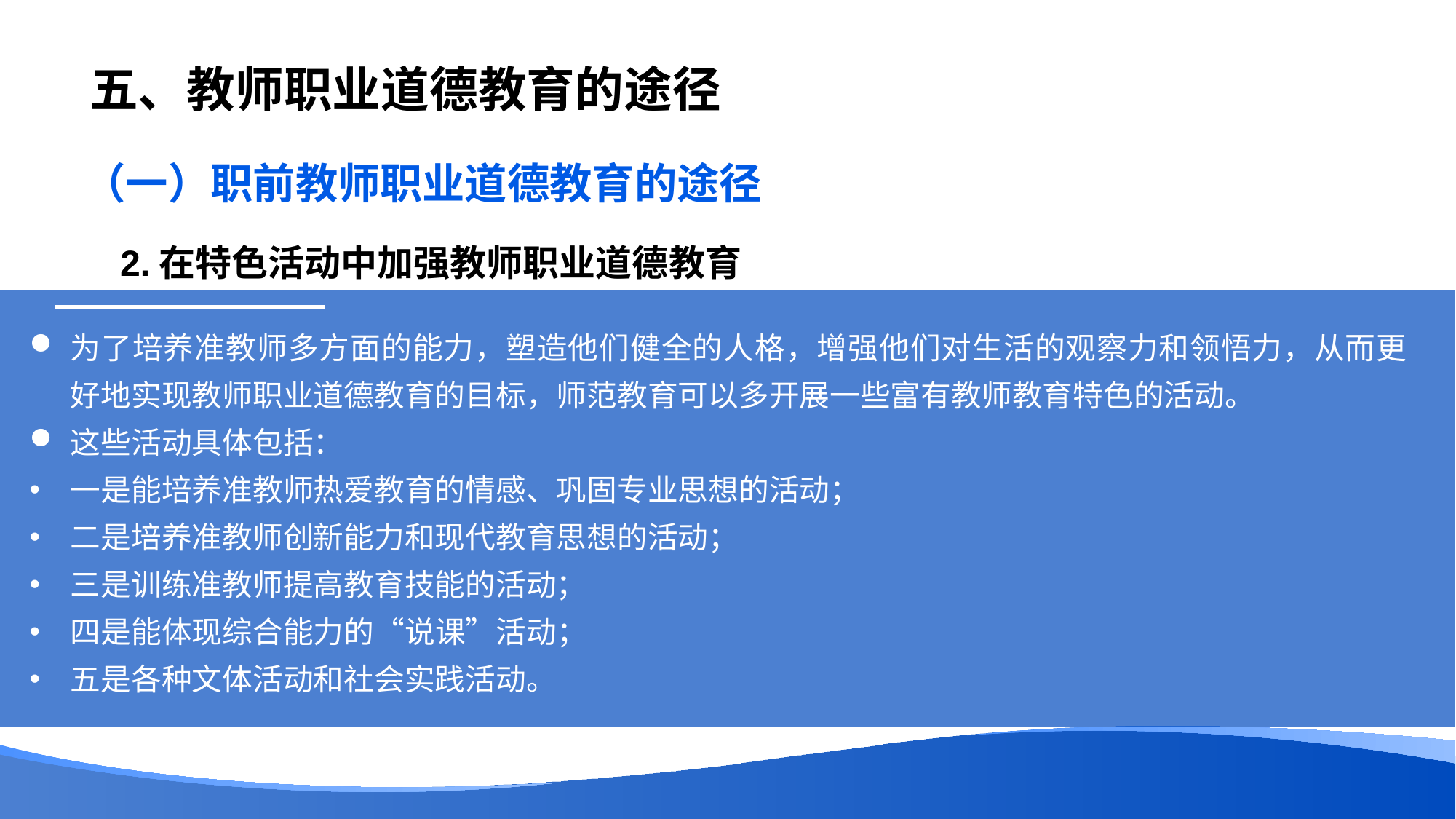

# 五、教师职业道德教育的途径
（一）职前教师职业道德教育的途径
2.在特色活动中加强教师职业道德教育

为了培养准教师多方面的能力，塑造他们健全的人格，增强他们对生活的观察力和领悟力，从而更好地实现教师职业道德教育的目标，师范教育可以多开展一些富有教师教育特色的活动。
这些活动具体包括：
一是能培养准教师热爱教育的情感、巩固专业思想的活动；
二是培养准教师创新能力和现代教育思想的活动；
三是训练准教师提高教育技能的活动；
四是能体现综合能力的“说课”活动；
五是各种文体活动和社会实践活动。